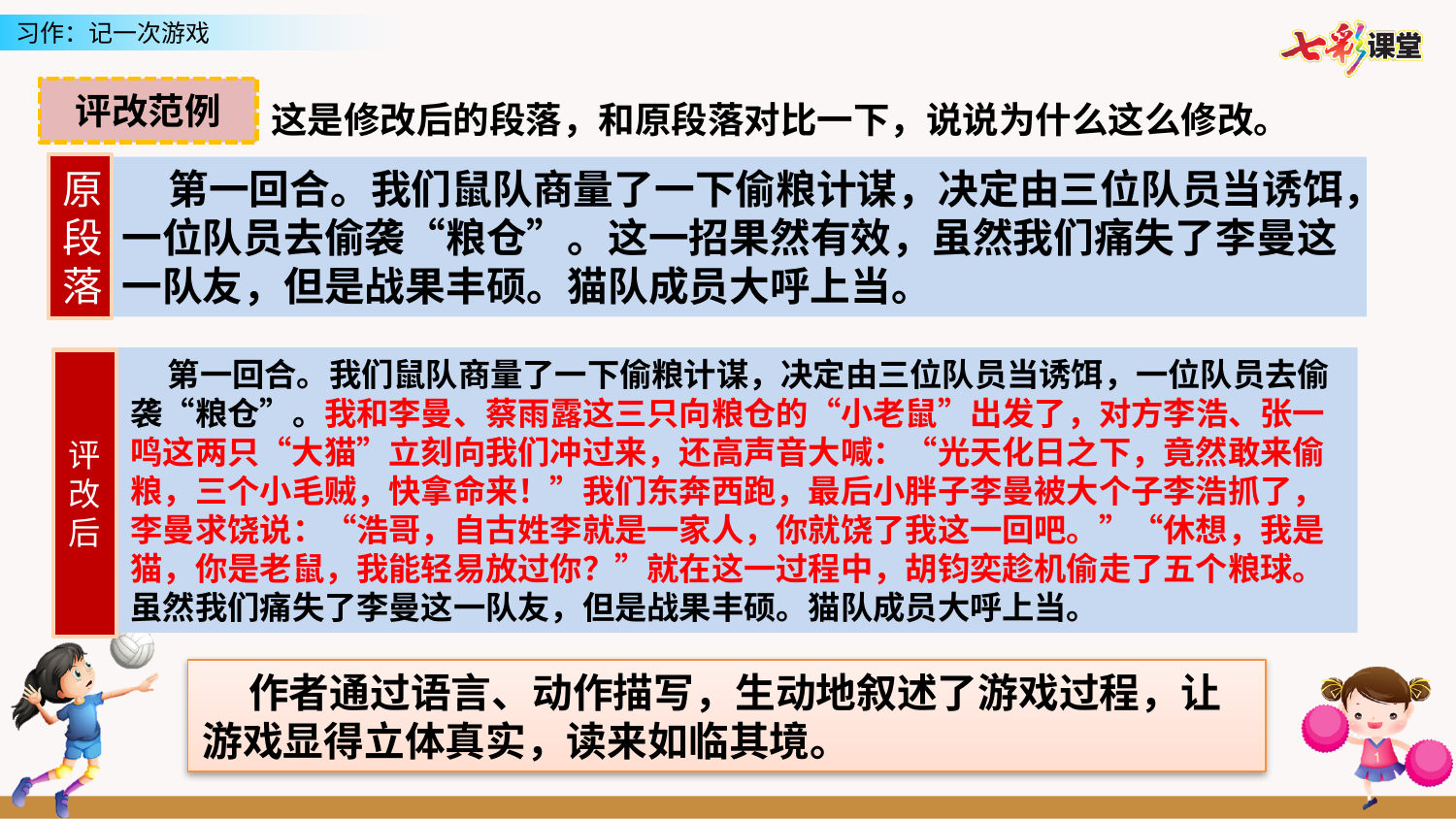

评改范例
这是修改后的段落，和原段落对比一下，说说为什么这么修改。
原段落
    第一回合。我们鼠队商量了一下偷粮计谋，决定由三位队员当诱饵，一位队员去偷袭“粮仓”。这一招果然有效，虽然我们痛失了李曼这一队友，但是战果丰硕。猫队成员大呼上当。
    第一回合。我们鼠队商量了一下偷粮计谋，决定由三位队员当诱饵，一位队员去偷袭“粮仓”。我和李曼、蔡雨露这三只向粮仓的“小老鼠”出发了，对方李浩、张一鸣这两只“大猫”立刻向我们冲过来，还高声音大喊：“光天化日之下，竟然敢来偷粮，三个小毛贼，快拿命来！”我们东奔西跑，最后小胖子李曼被大个子李浩抓了，李曼求饶说：“浩哥，自古姓李就是一家人，你就饶了我这一回吧。”“休想，我是猫，你是老鼠，我能轻易放过你？”就在这一过程中，胡钧奕趁机偷走了五个粮球。虽然我们痛失了李曼这一队友，但是战果丰硕。猫队成员大呼上当。
评改后
    作者通过语言、动作描写，生动地叙述了游戏过程，让游戏显得立体真实，读来如临其境。